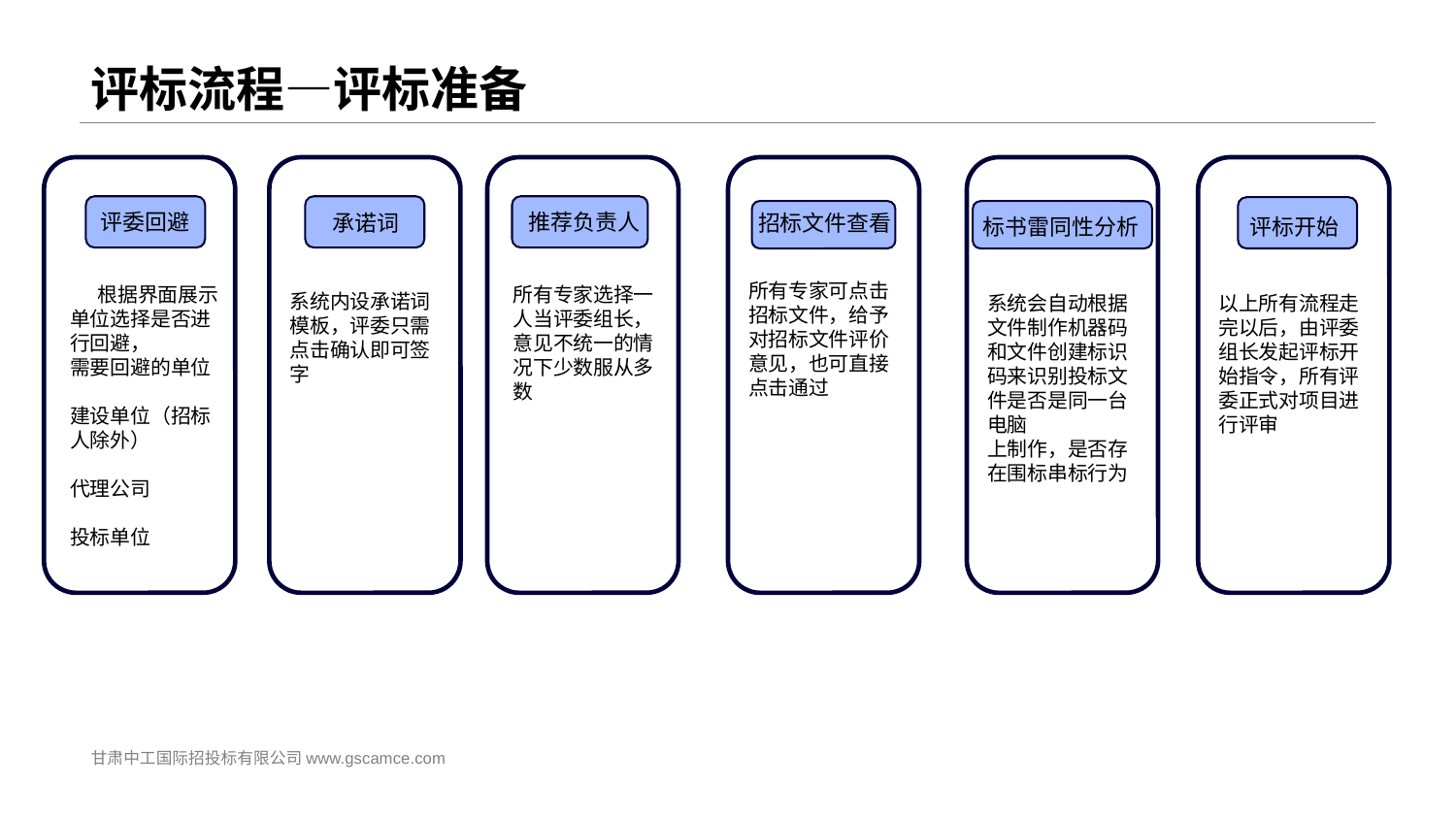

# 评标流程—评标准备

     根据界面展示单位选择是否进行回避，
需要回避的单位

建设单位（招标人除外）

代理公司

投标单位

评委回避

推荐负责人

承诺词
招标文件查看
标书雷同性分析
评标开始
所有专家可点击招标文件，给予对招标文件评价意见，也可直接点击通过
所有专家选择一人当评委组长，意见不统一的情况下少数服从多数
系统内设承诺词模板，评委只需点击确认即可签字
系统会自动根据文件制作机器码和文件创建标识码来识别投标文件是否是同一台电脑
上制作，是否存在围标串标行为
以上所有流程走完以后，由评委组长发起评标开始指令，所有评委正式对项目进行评审
甘肃中工国际招投标有限公司www.gscamce.com